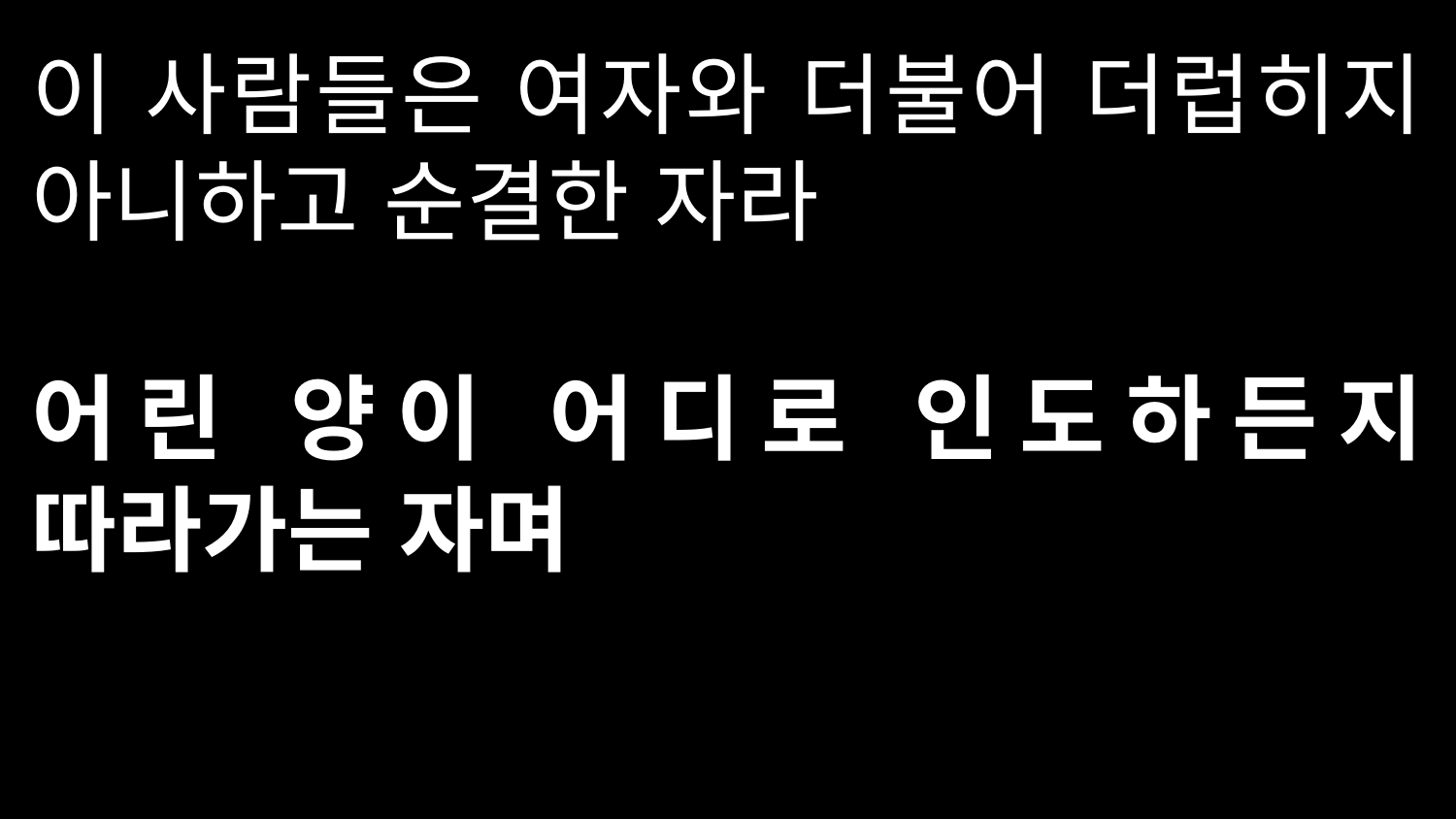

이 사람들은 여자와 더불어 더럽히지 아니하고 순결한 자라
어린 양이 어디로 인도하든지 따라가는 자며